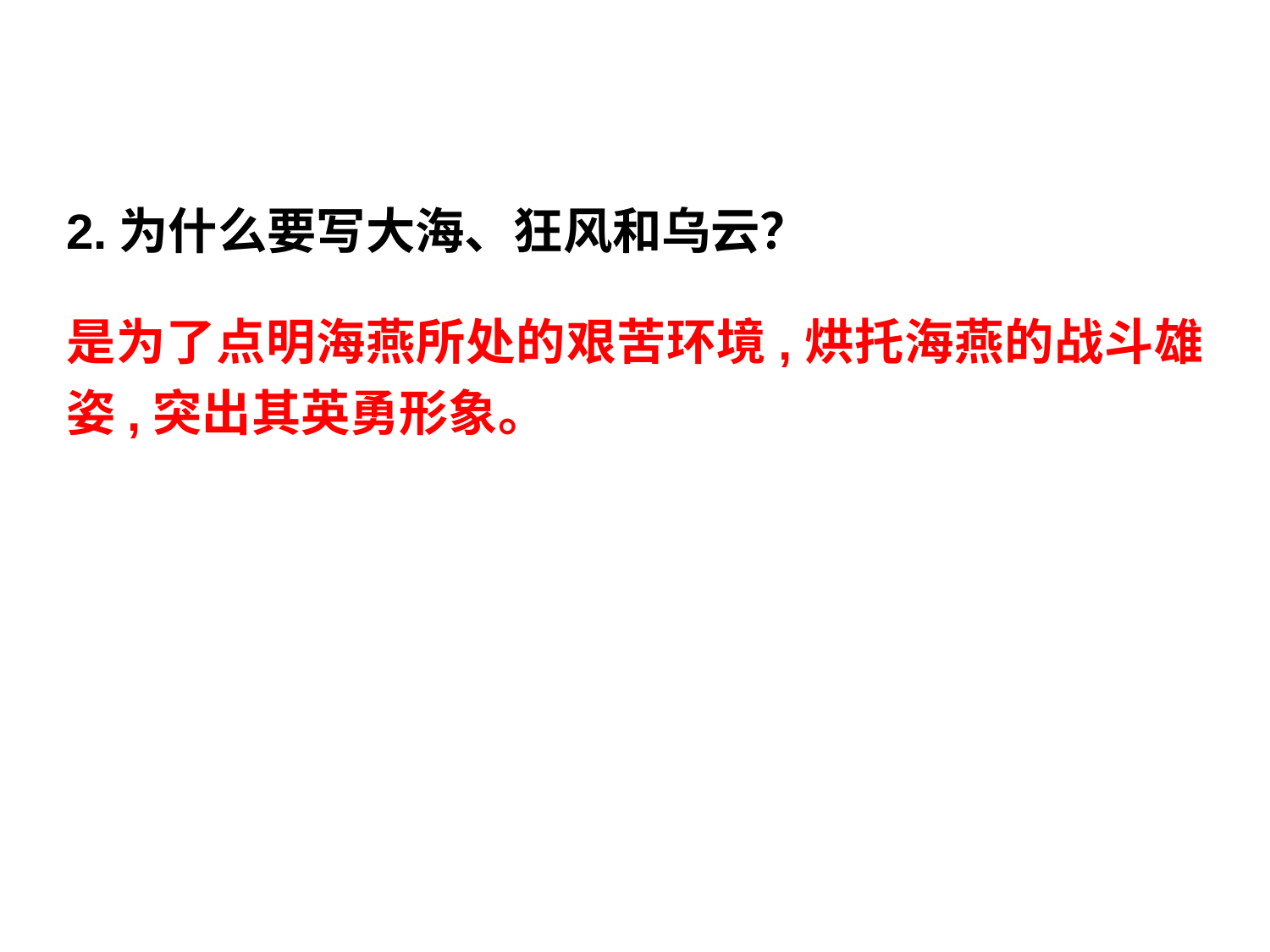

2.为什么要写大海、狂风和乌云？
是为了点明海燕所处的艰苦环境,烘托海燕的战斗雄姿,突出其英勇形象。